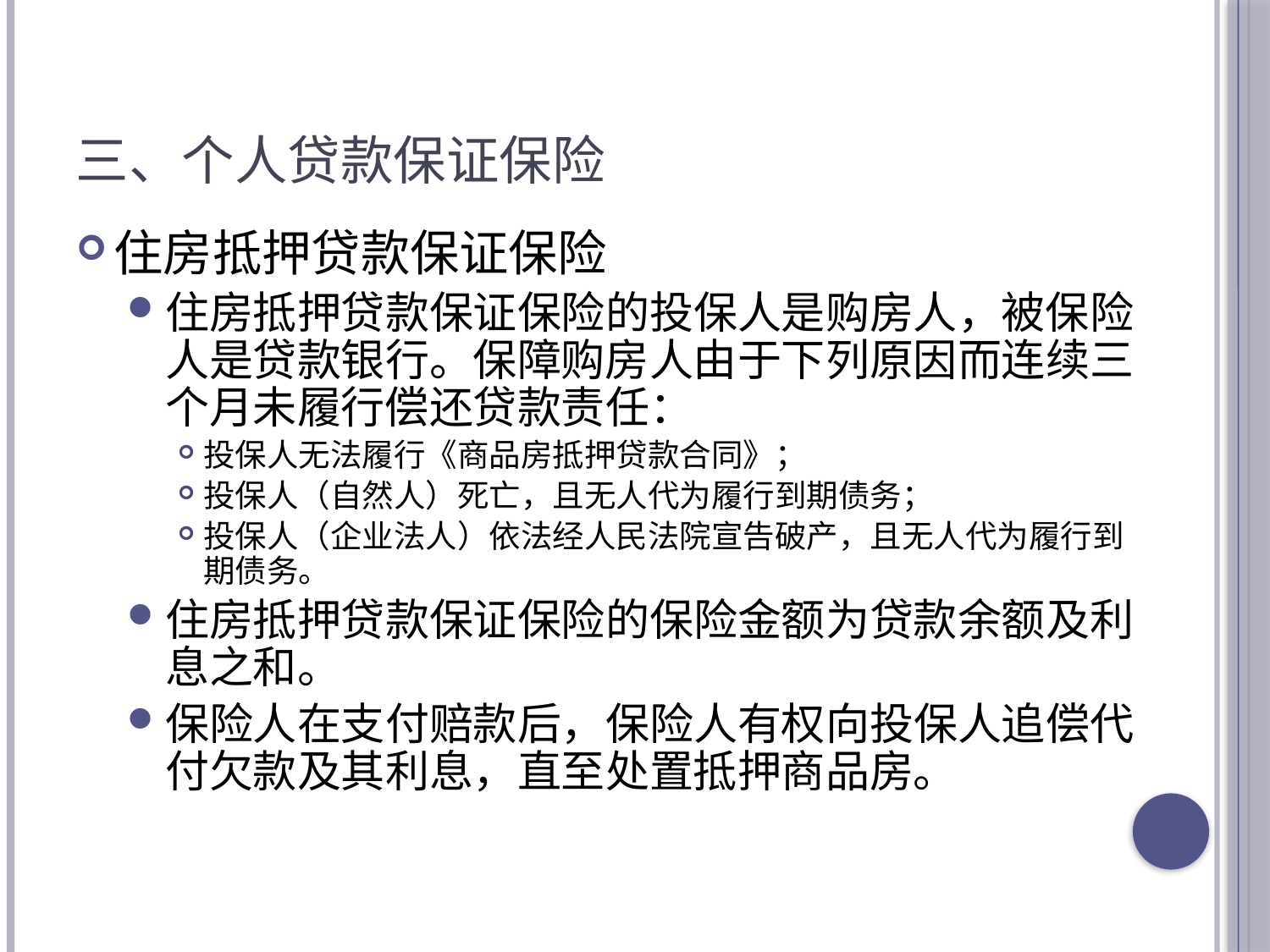

# 三、个人贷款保证保险
住房抵押贷款保证保险
住房抵押贷款保证保险的投保人是购房人，被保险人是贷款银行。保障购房人由于下列原因而连续三个月未履行偿还贷款责任：
投保人无法履行《商品房抵押贷款合同》；
投保人（自然人）死亡，且无人代为履行到期债务；
投保人（企业法人）依法经人民法院宣告破产，且无人代为履行到期债务。
住房抵押贷款保证保险的保险金额为贷款余额及利息之和。
保险人在支付赔款后，保险人有权向投保人追偿代付欠款及其利息，直至处置抵押商品房。